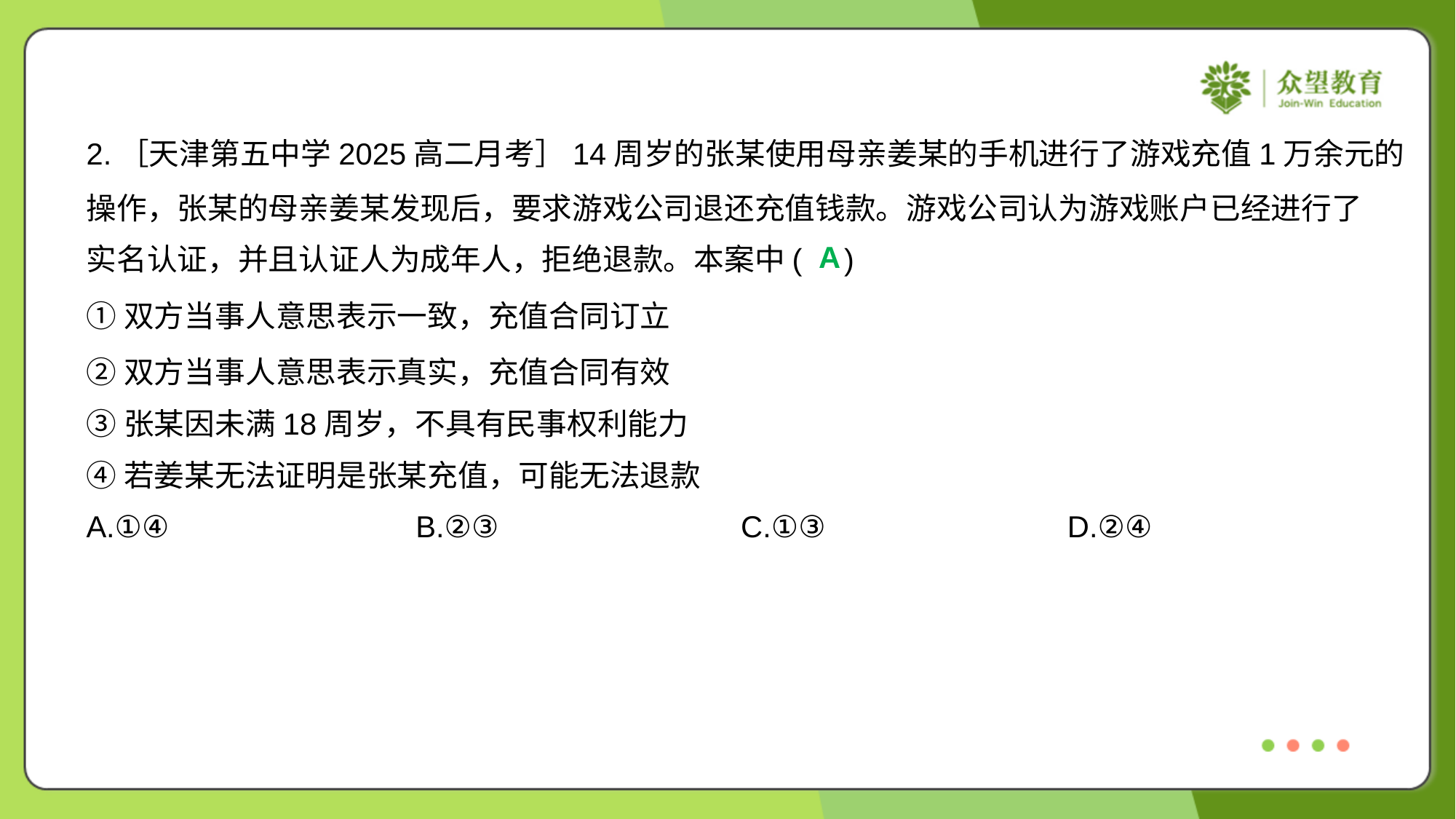

2.［天津第五中学2025高二月考］14周岁的张某使用母亲姜某的手机进行了游戏充值1万余元的
操作，张某的母亲姜某发现后，要求游戏公司退还充值钱款。游戏公司认为游戏账户已经进行了
实名认证，并且认证人为成年人，拒绝退款。本案中(     )
A
①双方当事人意思表示一致，充值合同订立
②双方当事人意思表示真实，充值合同有效
③张某因未满18周岁，不具有民事权利能力
④若姜某无法证明是张某充值，可能无法退款
A.①④	B.②③	C.①③	D.②④